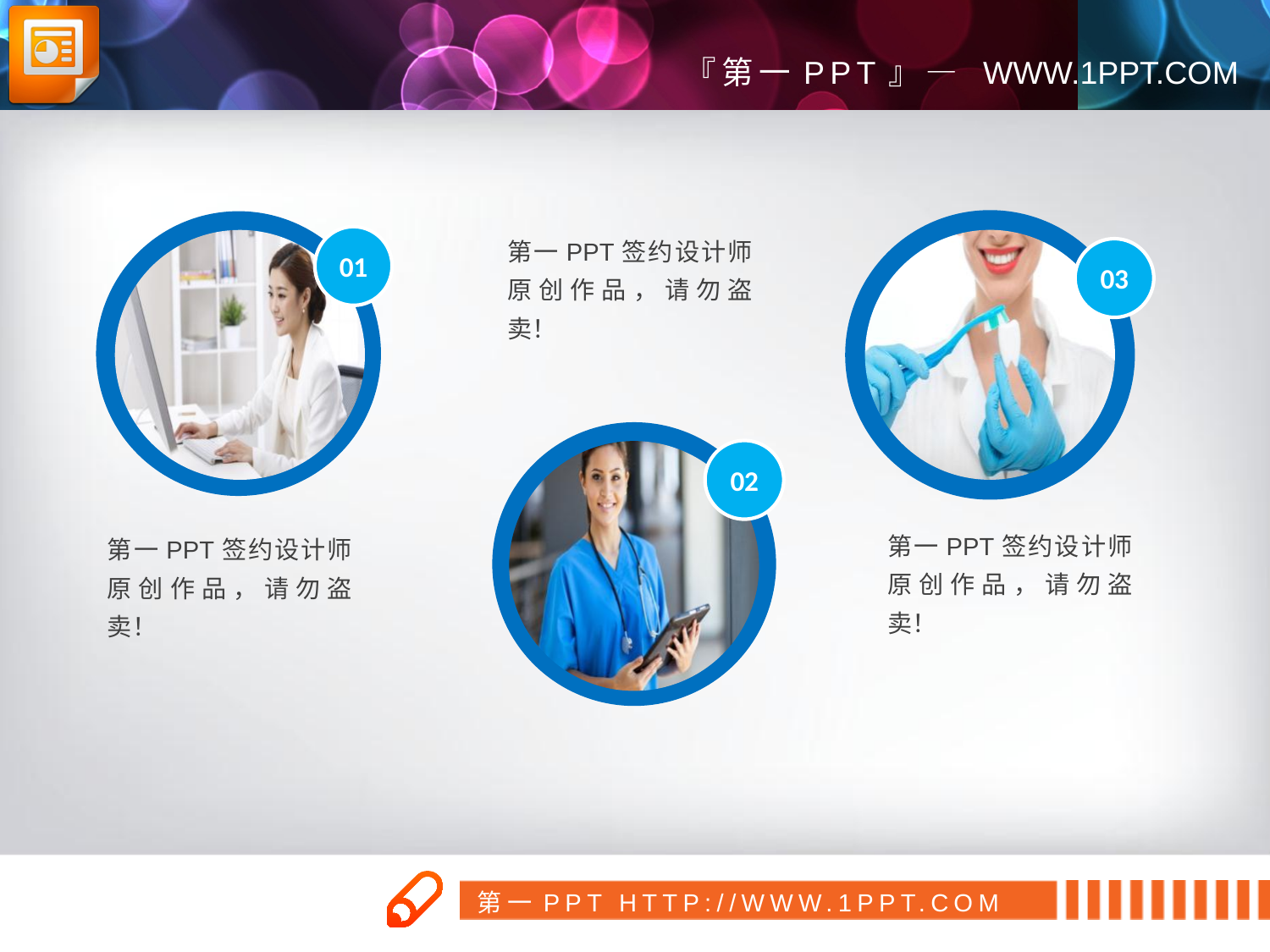

第一PPT签约设计师原创作品，请勿盗卖！
01
03

02
第一PPT签约设计师原创作品，请勿盗卖！
第一PPT签约设计师原创作品，请勿盗卖！